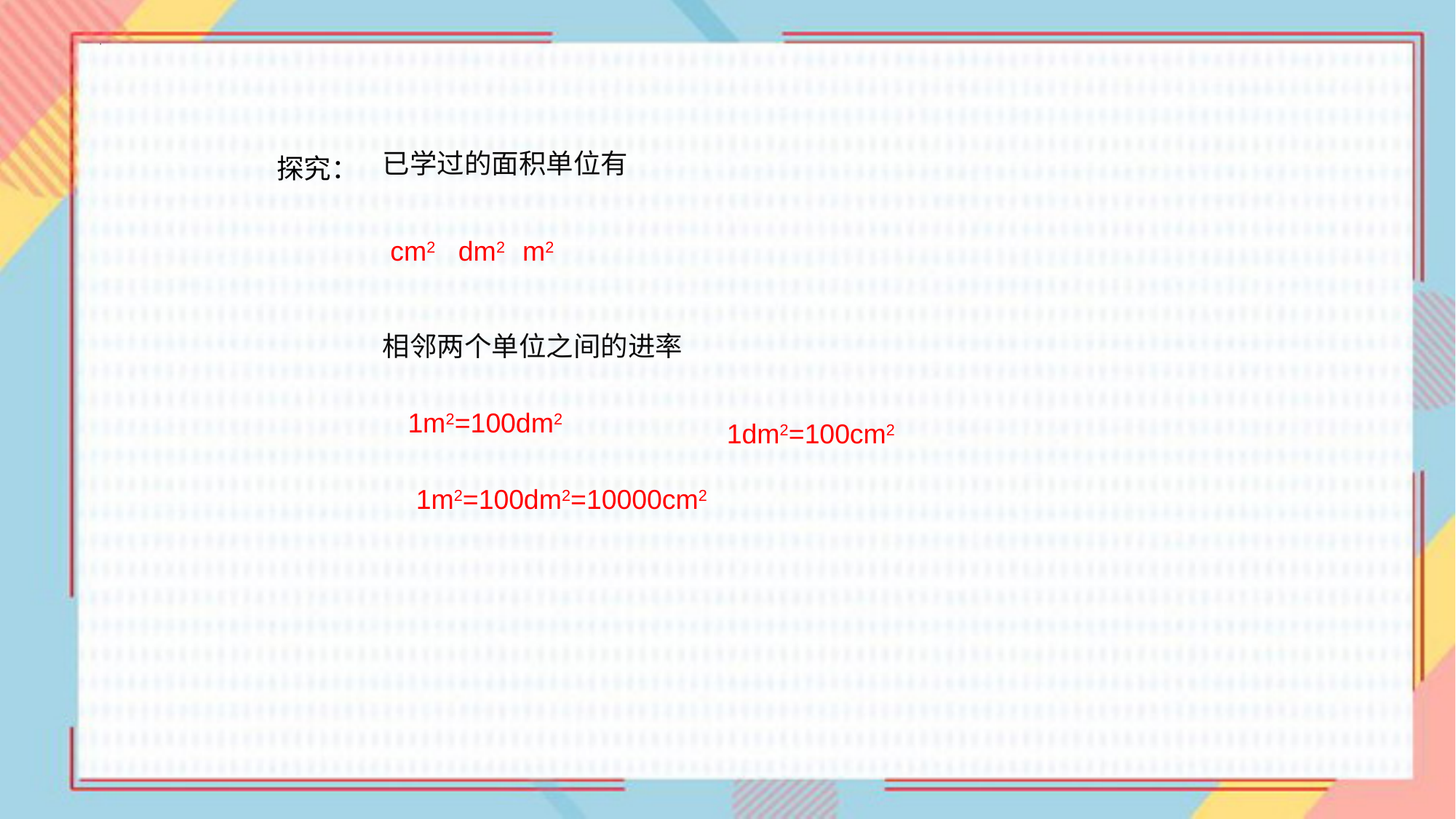

探究：
已学过的面积单位有
cm2   dm2    m2
相邻两个单位之间的进率
1m2=100dm2
1dm2=100cm2
1m2=100dm2=10000cm2